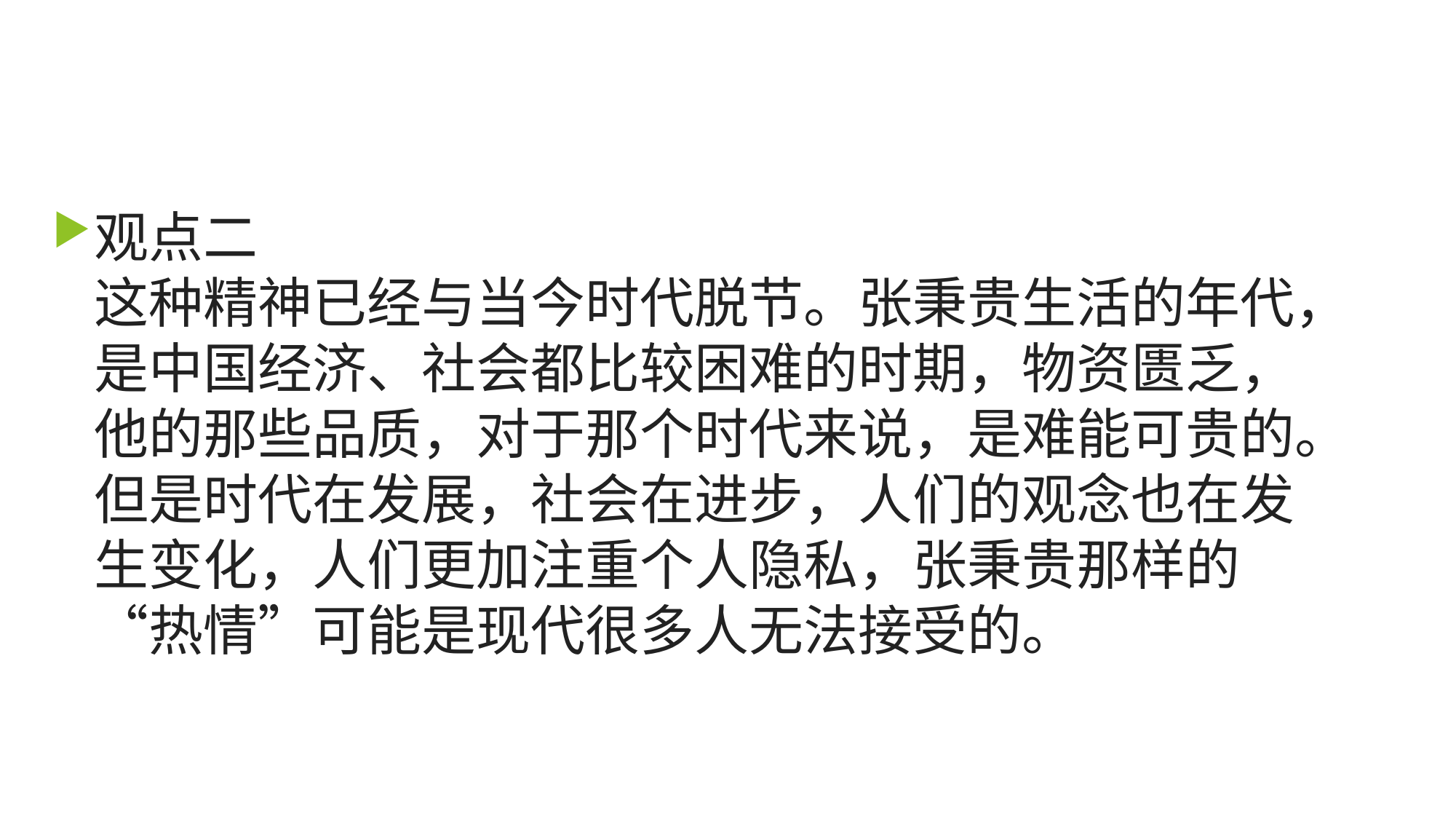

观点二
这种精神已经与当今时代脱节。张秉贵生活的年代，是中国经济、社会都比较困难的时期，物资匮乏，他的那些品质，对于那个时代来说，是难能可贵的。但是时代在发展，社会在进步，人们的观念也在发生变化，人们更加注重个人隐私，张秉贵那样的“热情”可能是现代很多人无法接受的。